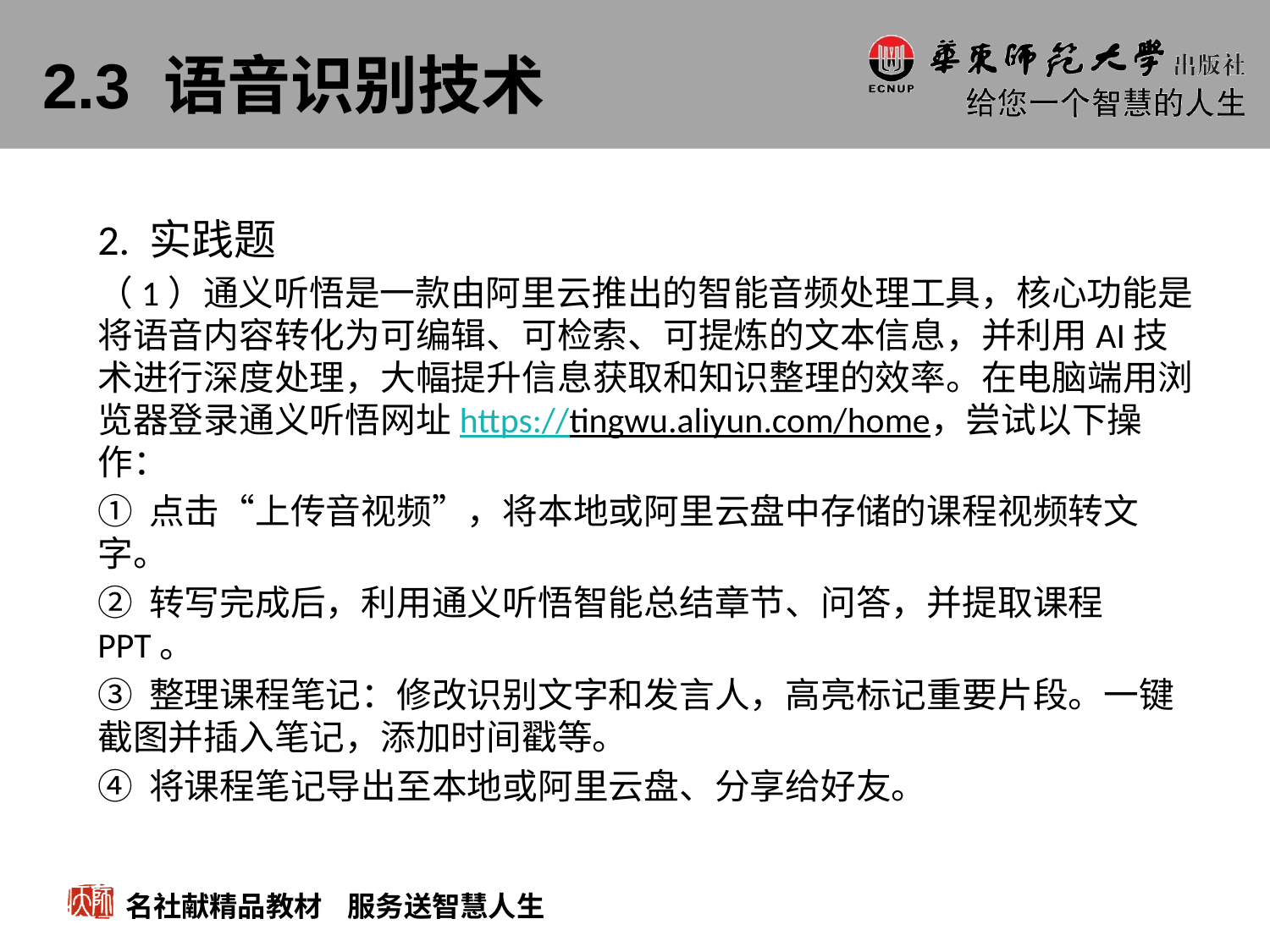

# 2.3 语音识别技术
2. 实践题
（1）通义听悟是一款由阿里云推出的智能音频处理工具，核心功能是将语音内容转化为可编辑、可检索、可提炼的文本信息，并利用AI技术进行深度处理，大幅提升信息获取和知识整理的效率。在电脑端用浏览器登录通义听悟网址https://tingwu.aliyun.com/home，尝试以下操作：
① 点击“上传音视频”，将本地或阿里云盘中存储的课程视频转文字。
② 转写完成后，利用通义听悟智能总结章节、问答，并提取课程PPT。
③ 整理课程笔记：修改识别文字和发言人，高亮标记重要片段。一键截图并插入笔记，添加时间戳等。
④ 将课程笔记导出至本地或阿里云盘、分享给好友。